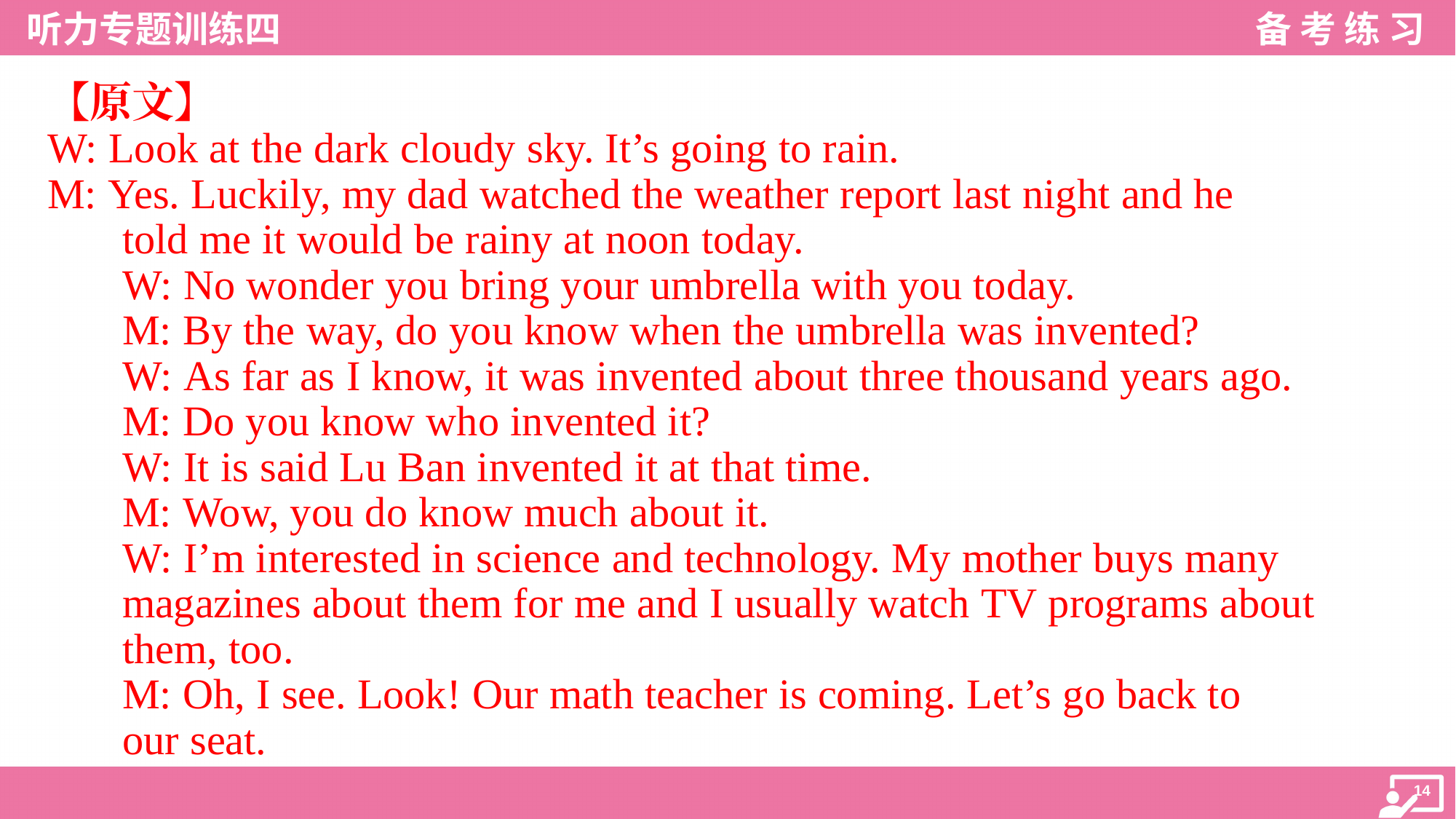

【原文】
W: Look at the dark cloudy sky. It’s going to rain.
M: Yes. Luckily, my dad watched the weather report last night and he
told me it would be rainy at noon today.
W: No wonder you bring your umbrella with you today.
M: By the way, do you know when the umbrella was invented?
W: As far as I know, it was invented about three thousand years ago.
M: Do you know who invented it?
W: It is said Lu Ban invented it at that time.
M: Wow, you do know much about it.
W: I’m interested in science and technology. My mother buys many
magazines about them for me and I usually watch TV programs about
them, too.
M: Oh, I see. Look! Our math teacher is coming. Let’s go back to
our seat.